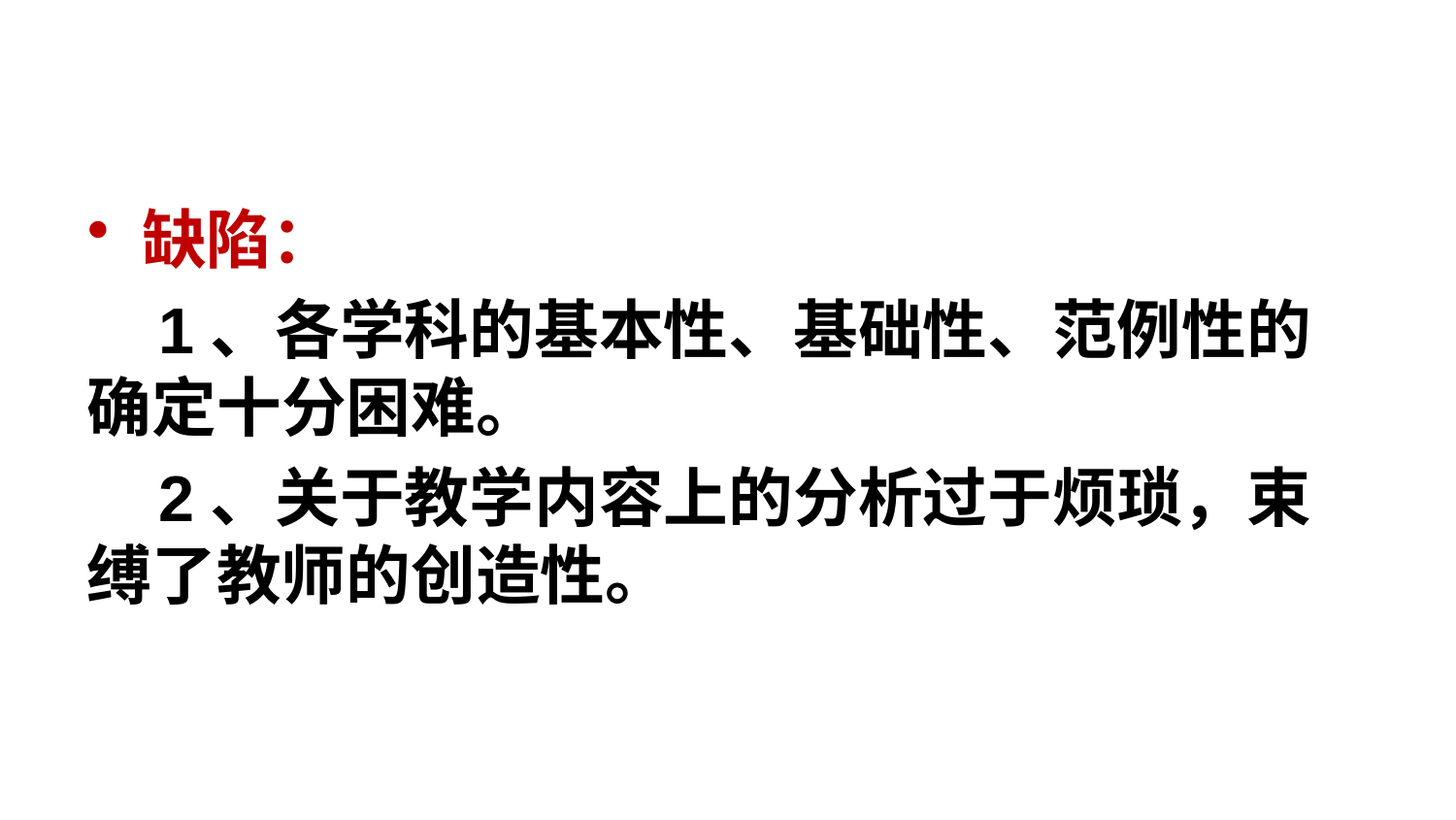

#
缺陷：
    1、各学科的基本性、基础性、范例性的确定十分困难。
    2、关于教学内容上的分析过于烦琐，束缚了教师的创造性。